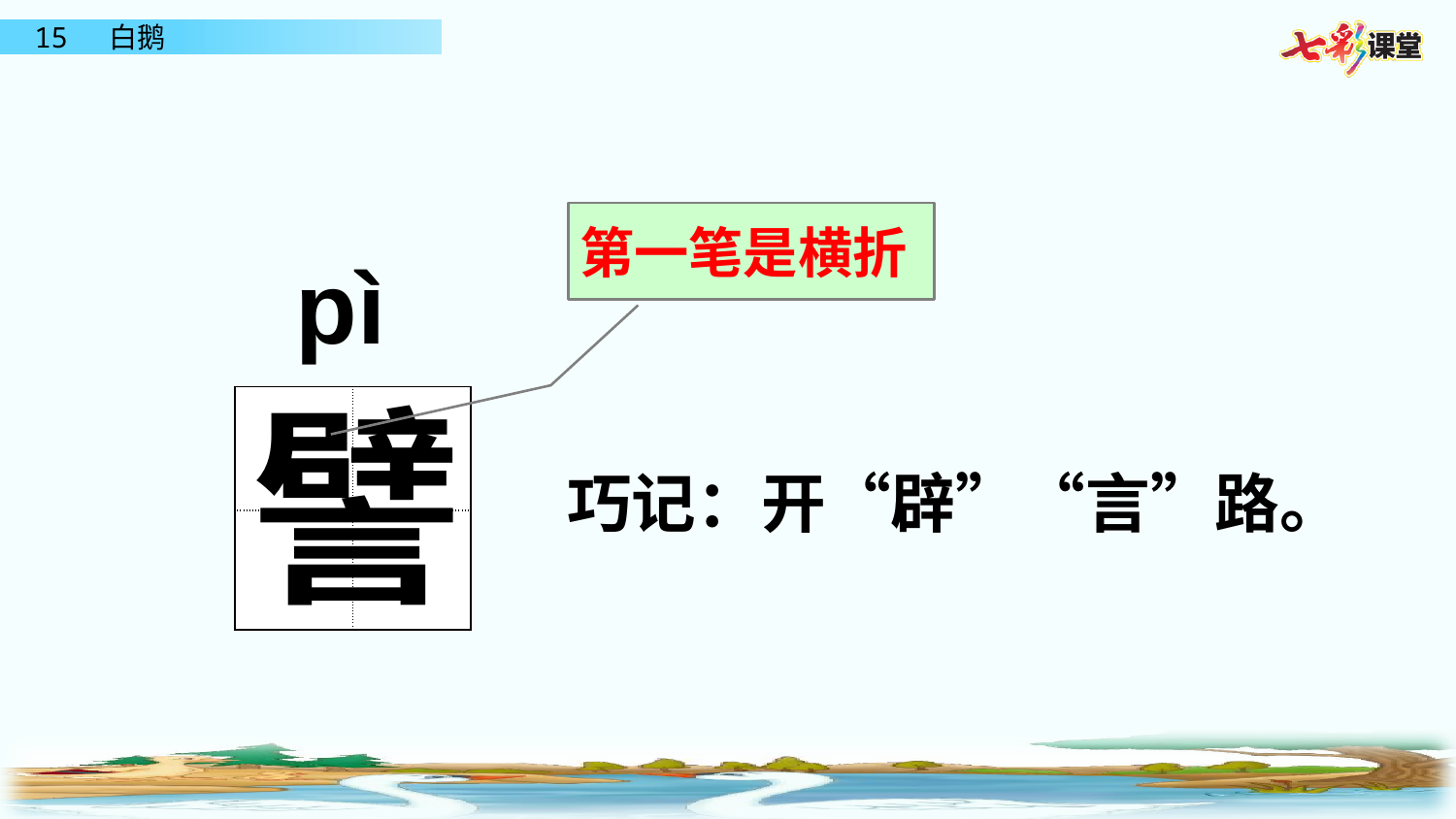

第一笔是横折
pì
譬
|  |  |
| --- | --- |
|  |  |
巧记：开“辟”“言”路。